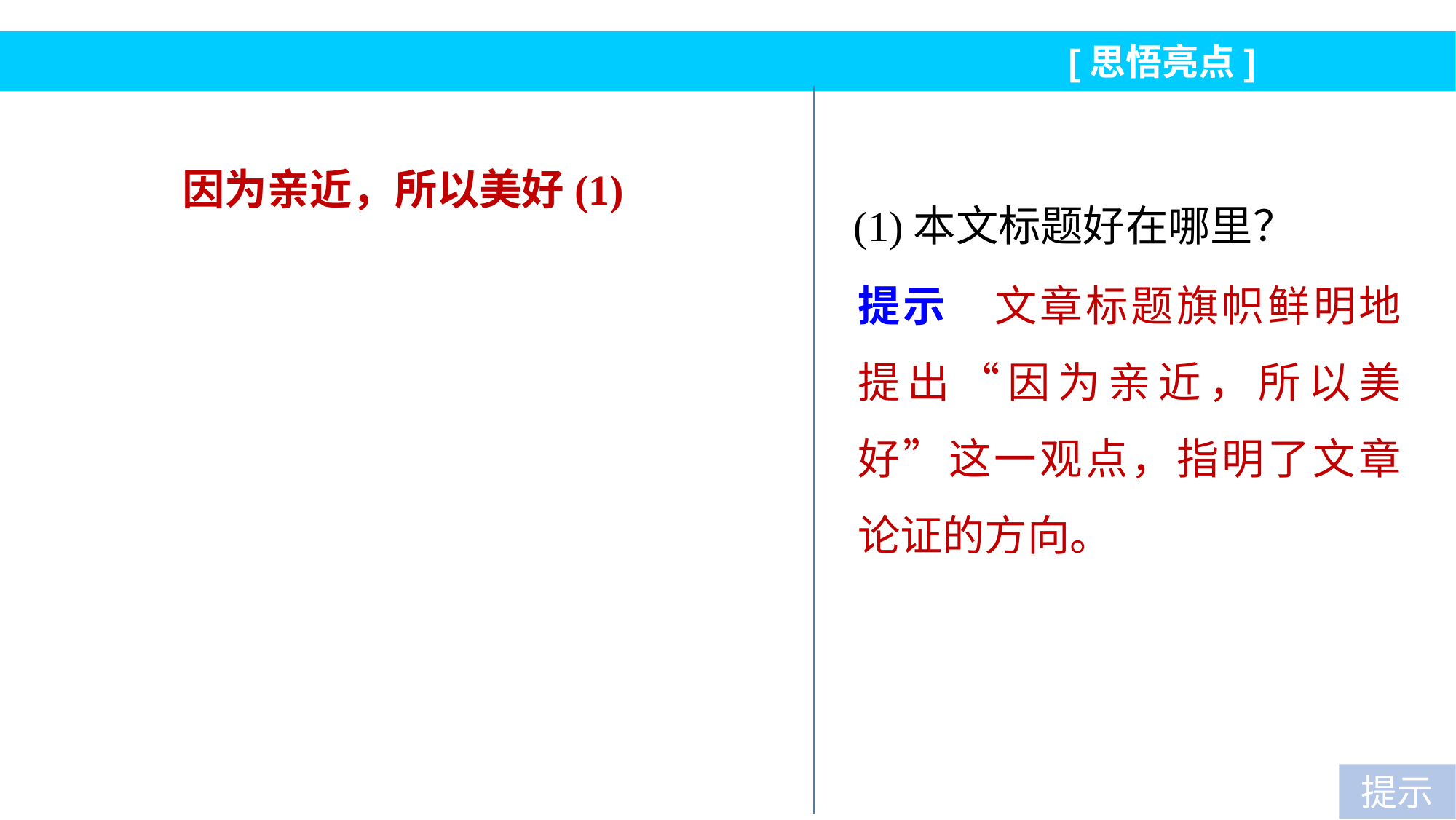

[思悟亮点]
因为亲近，所以美好(1)
(1)本文标题好在哪里？
提示　文章标题旗帜鲜明地提出“因为亲近，所以美好”这一观点，指明了文章论证的方向。
提示